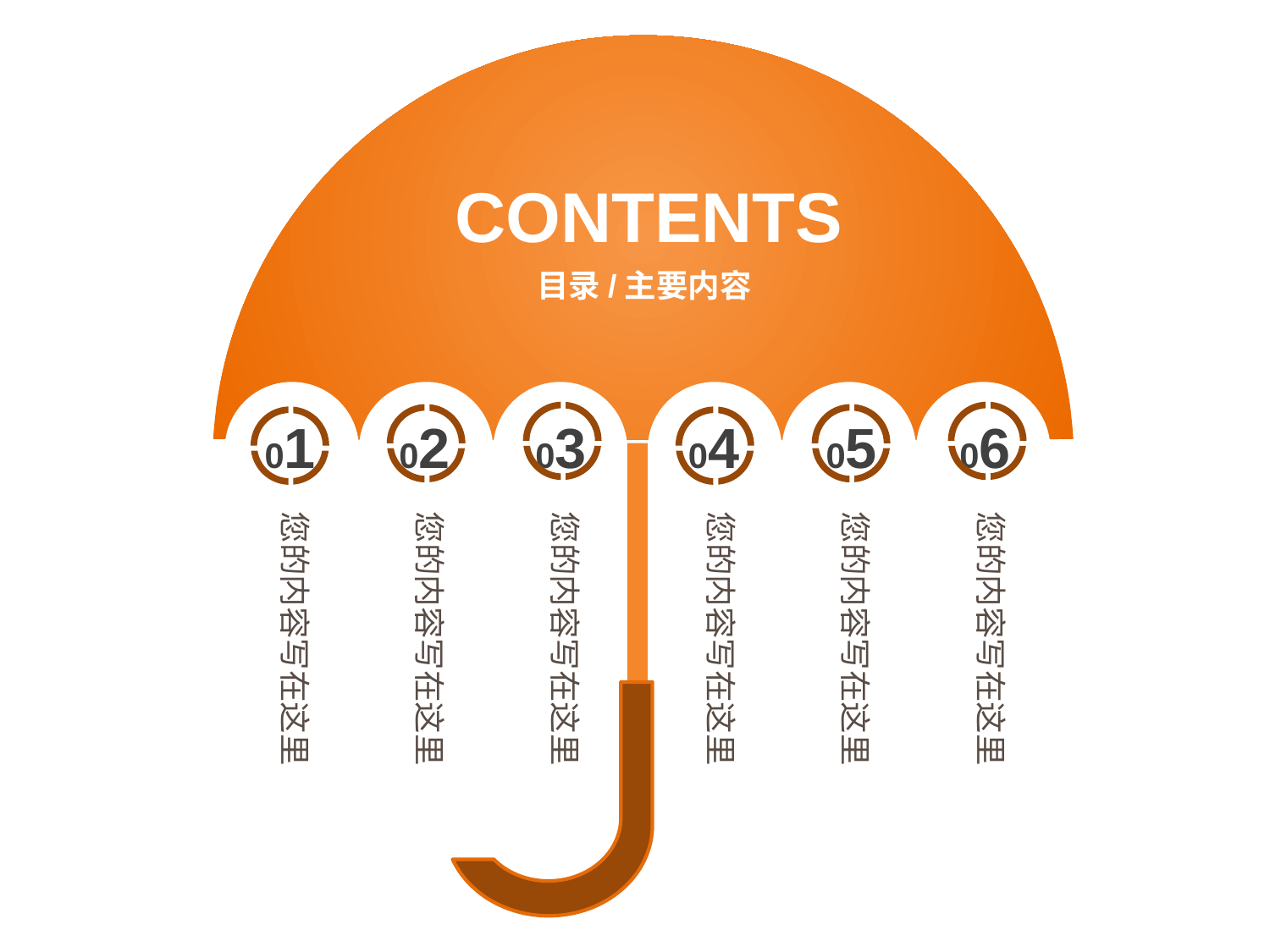

CONTENTS
目录/主要内容
01
02
03
04
05
06

您的内容写在这里
您的内容写在这里
您的内容写在这里
您的内容写在这里
您的内容写在这里
您的内容写在这里